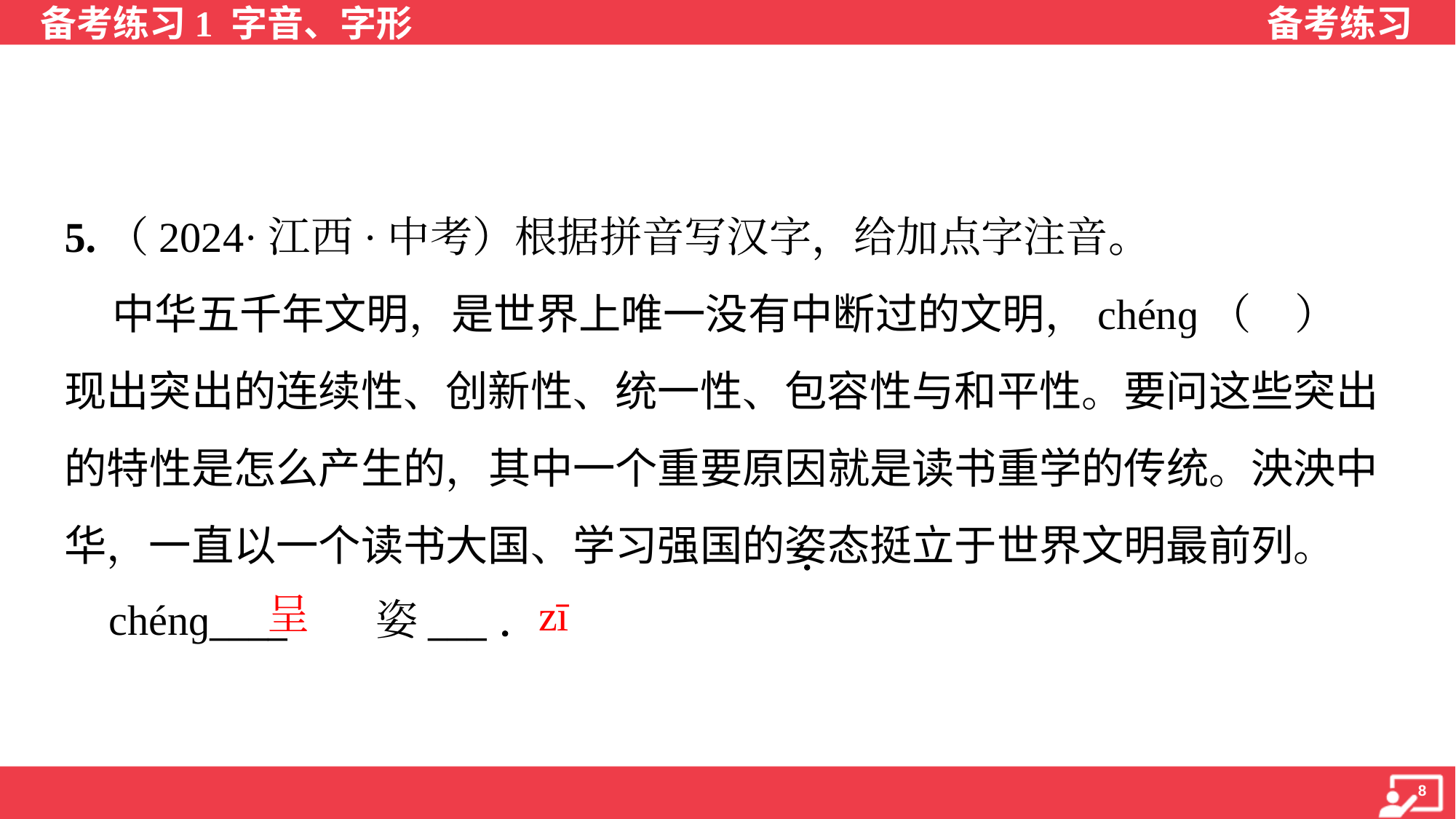

5.（2024·江西·中考）根据拼音写汉字，给加点字注音。
    中华五千年文明，是世界上唯一没有中断过的文明，chénɡ（    ）
现出突出的连续性、创新性、统一性、包容性与和平性。要问这些突出
的特性是怎么产生的，其中一个重要原因就是读书重学的传统。泱泱中
华，一直以一个读书大国、学习强国的姿态挺立于世界文明最前列。
    chénɡ____       姿___
呈
zī